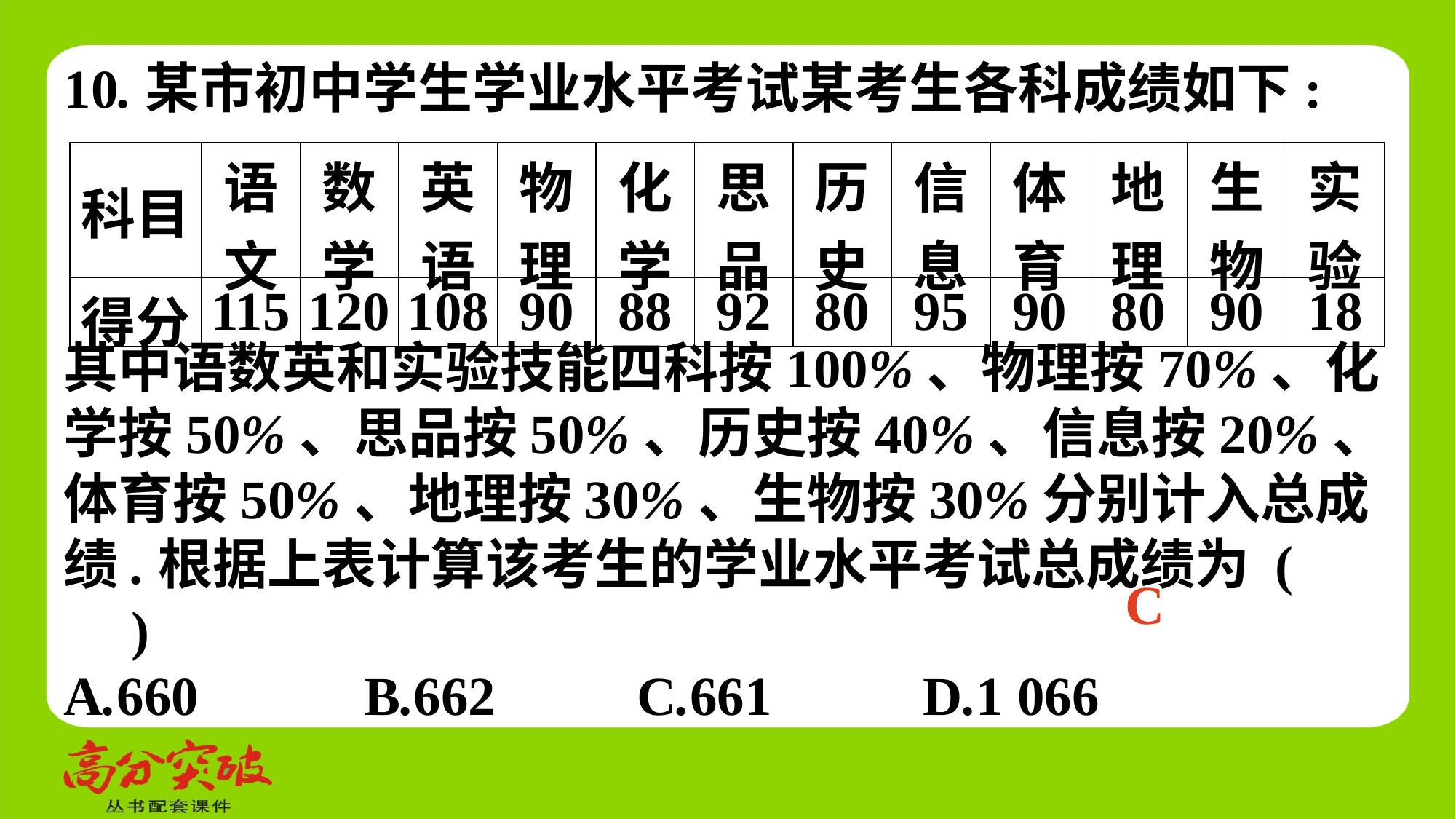

10.某市初中学生学业水平考试某考生各科成绩如下:
| 科目 | 语文 | 数学 | 英语 | 物理 | 化学 | 思品 | 历史 | 信息 | 体育 | 地理 | 生物 | 实验 |
| --- | --- | --- | --- | --- | --- | --- | --- | --- | --- | --- | --- | --- |
| 得分 | 115 | 120 | 108 | 90 | 88 | 92 | 80 | 95 | 90 | 80 | 90 | 18 |
其中语数英和实验技能四科按100%、物理按70%、化学按50%、思品按50%、历史按40%、信息按20%、体育按50%、地理按30%、生物按30%分别计入总成绩.根据上表计算该考生的学业水平考试总成绩为 (　   　)
A.660	      B.662	          C.661	       D.1 066
C